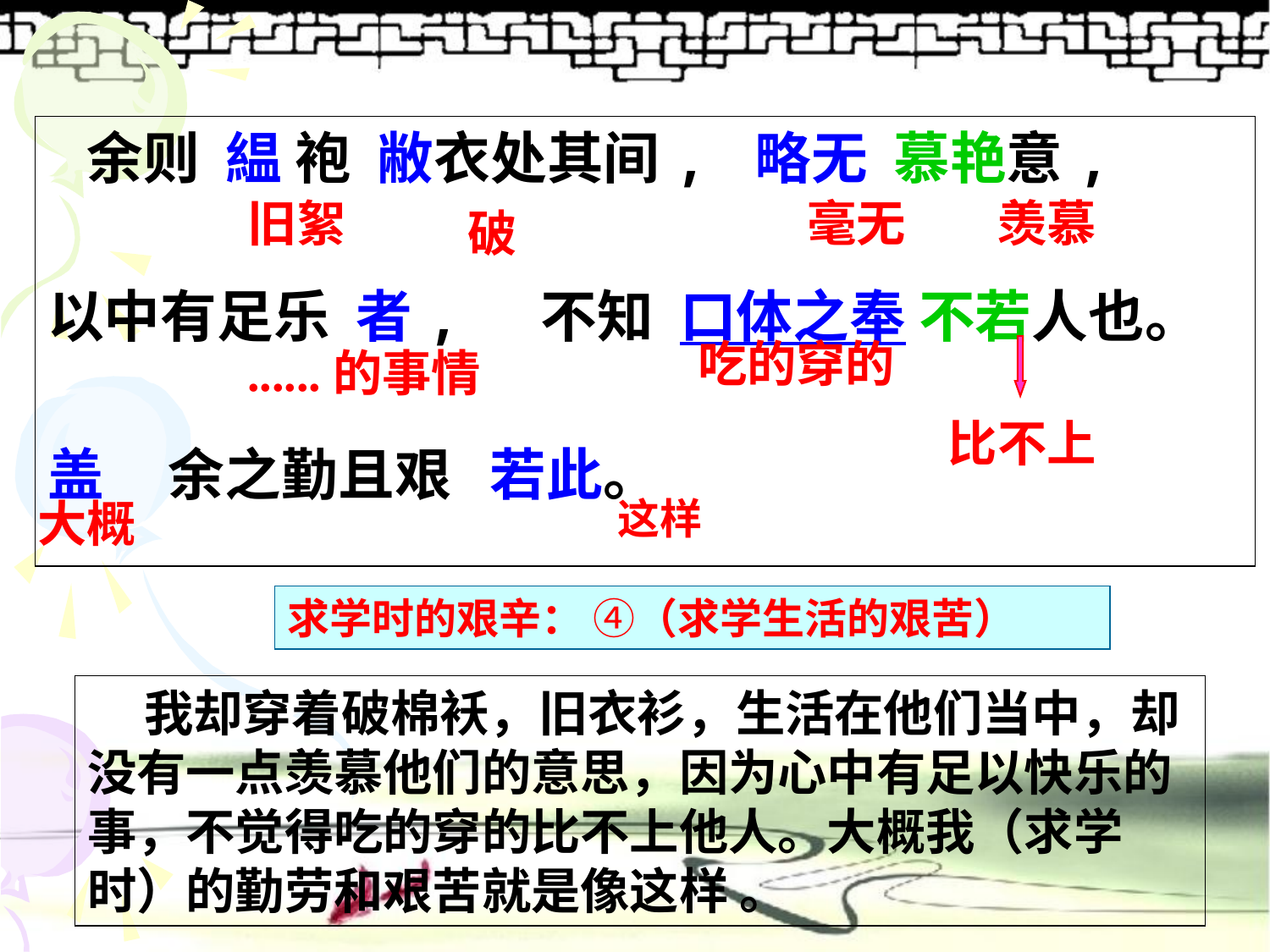

余则  緼 袍  敝衣处其间, 略无  慕艳意,

以中有足乐  者,  不知  口体之奉 不若人也。

盖     余之勤且艰   若此。

旧絮
毫无
羡慕
破
吃的穿的
......的事情

比不上
大概
这样
求学时的艰辛： ④（求学生活的艰苦）
    我却穿着破棉袄，旧衣衫，生活在他们当中，却没有一点羡慕他们的意思，因为心中有足以快乐的事，不觉得吃的穿的比不上他人。大概我（求学时）的勤劳和艰苦就是像这样 。